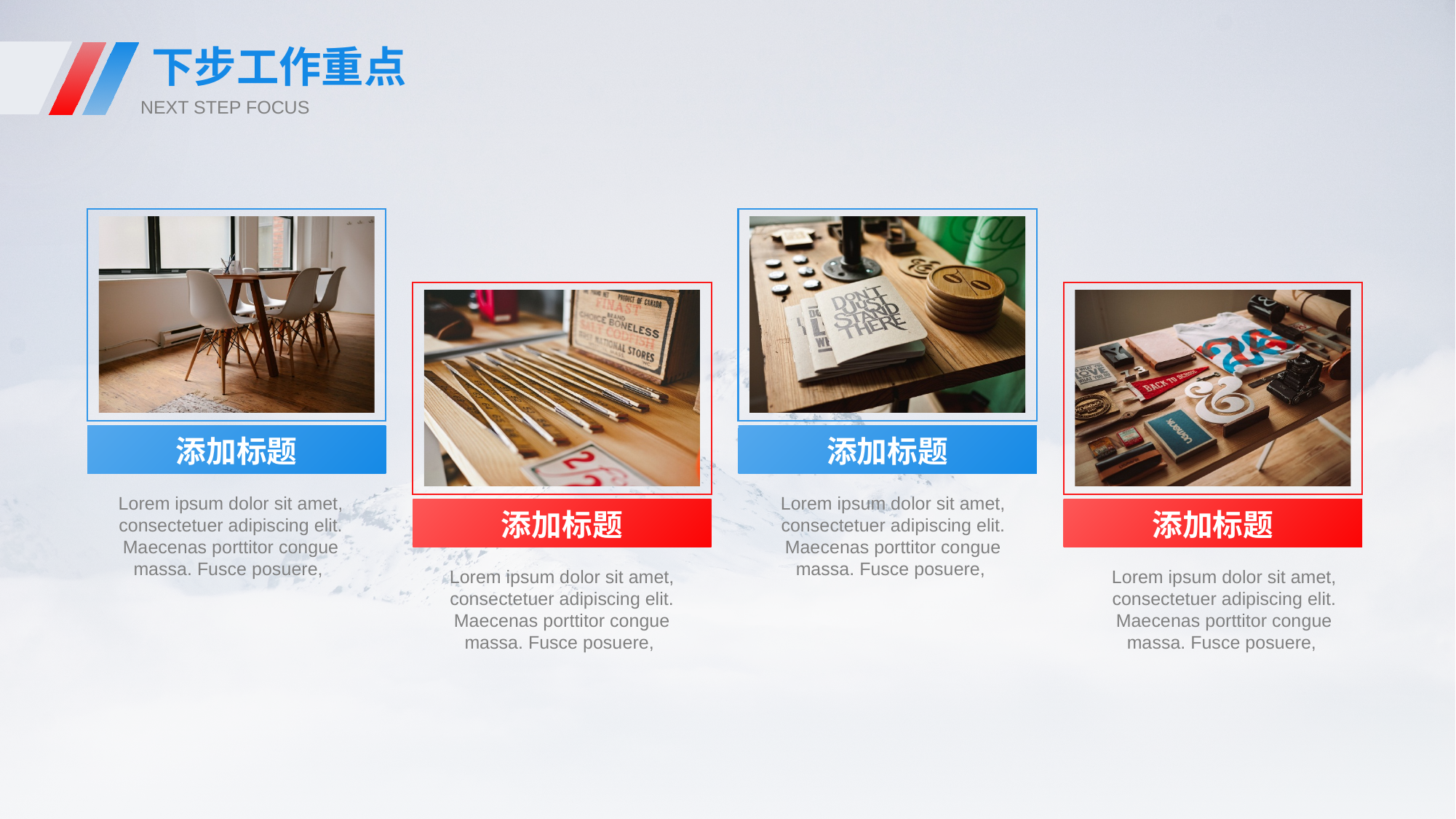

下步工作重点

NEXT STEP FOCUS

e7d195523061f1c0dc554706afe4c72a60a25314cbaece805811E654B44695D34D35691164BB3D154CCFD5D798F6FEAD99EAA8F1ADC3D4AFA5BC9ED0BB3A4B45073A038AC38E89AB54D31AA59602B9F167B38FFBE79EAC6F1F3F9165A75ED70765EF2509BF32B12CECEEFCD7B4ED5332629B29BD55F04BF4363A85BBB9A0CF8D0C7DACC3920FCDAE

添加标题
添加标题
Lorem ipsum dolor sit amet, consectetuer adipiscing elit. Maecenas porttitor congue massa. Fusce posuere,
Lorem ipsum dolor sit amet, consectetuer adipiscing elit. Maecenas porttitor congue massa. Fusce posuere,

添加标题
添加标题
Lorem ipsum dolor sit amet, consectetuer adipiscing elit. Maecenas porttitor congue massa. Fusce posuere,
Lorem ipsum dolor sit amet, consectetuer adipiscing elit. Maecenas porttitor congue massa. Fusce posuere,